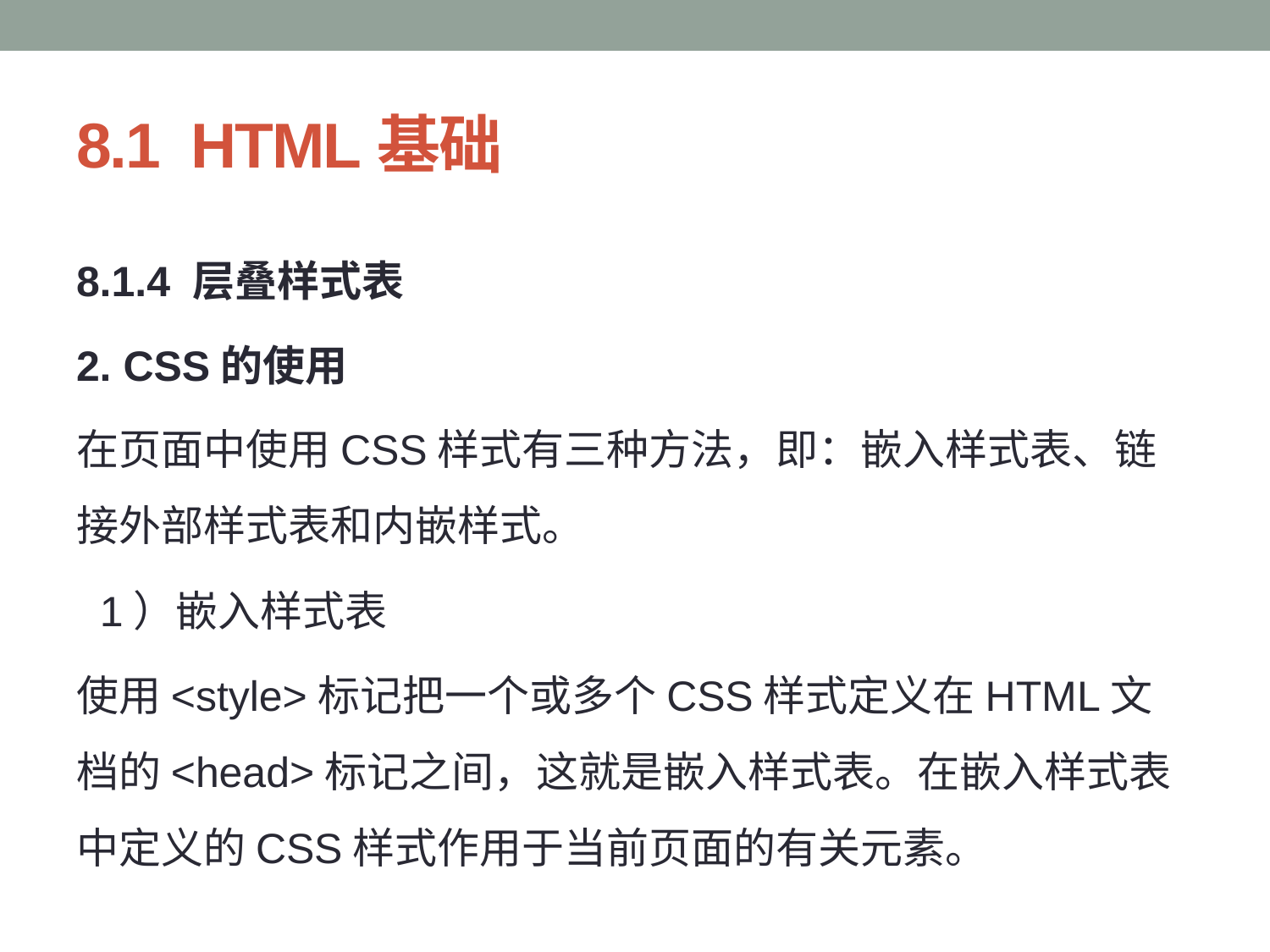

# 8.1  HTML基础
8.1.4 层叠样式表
2. CSS的使用
在页面中使用CSS样式有三种方法，即：嵌入样式表、链接外部样式表和内嵌样式。
  1）嵌入样式表
使用<style>标记把一个或多个CSS样式定义在HTML文档的<head>标记之间，这就是嵌入样式表。在嵌入样式表中定义的CSS样式作用于当前页面的有关元素。